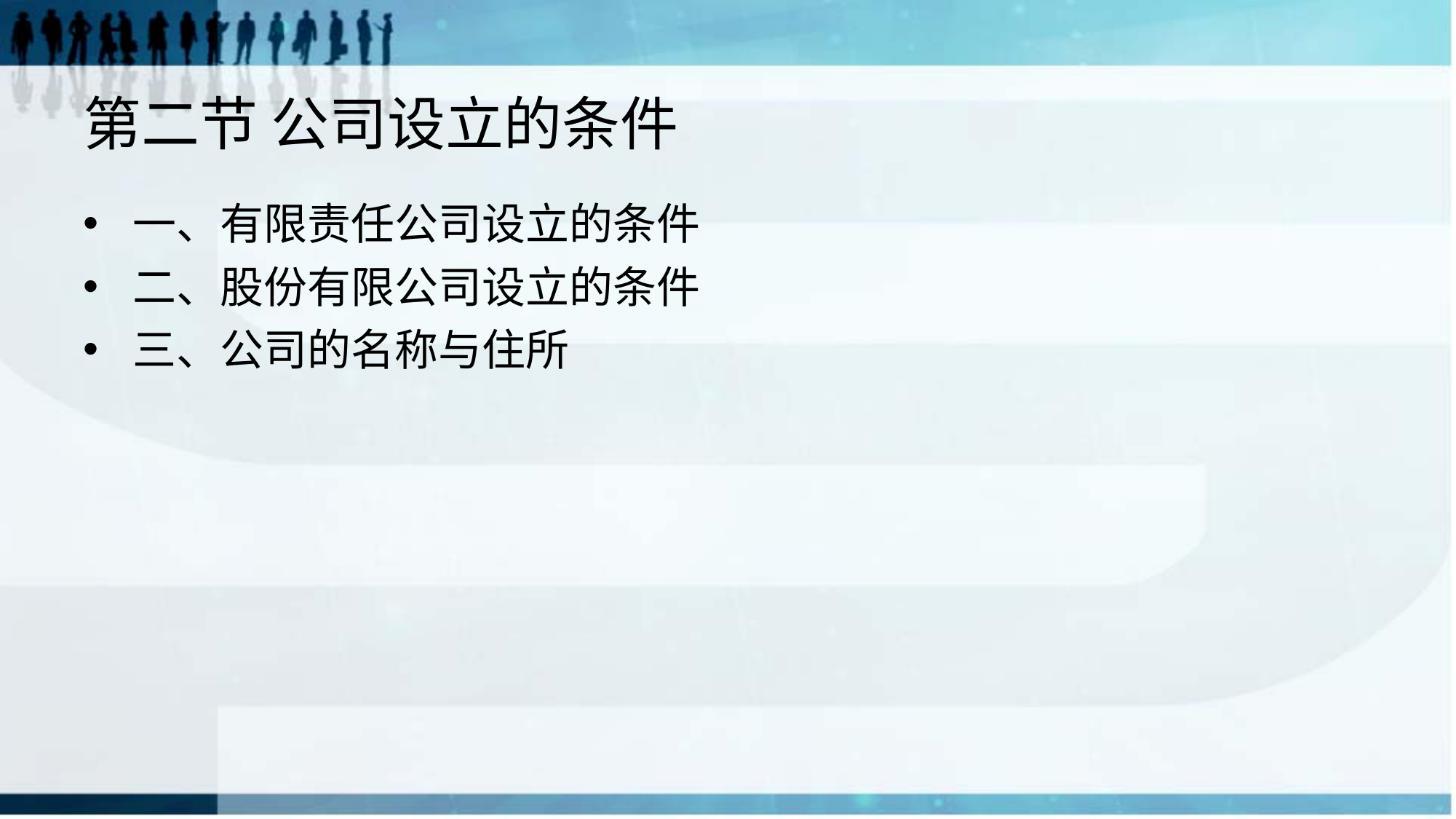

# 第二节 公司设立的条件
一、有限责任公司设立的条件
二、股份有限公司设立的条件
三、公司的名称与住所